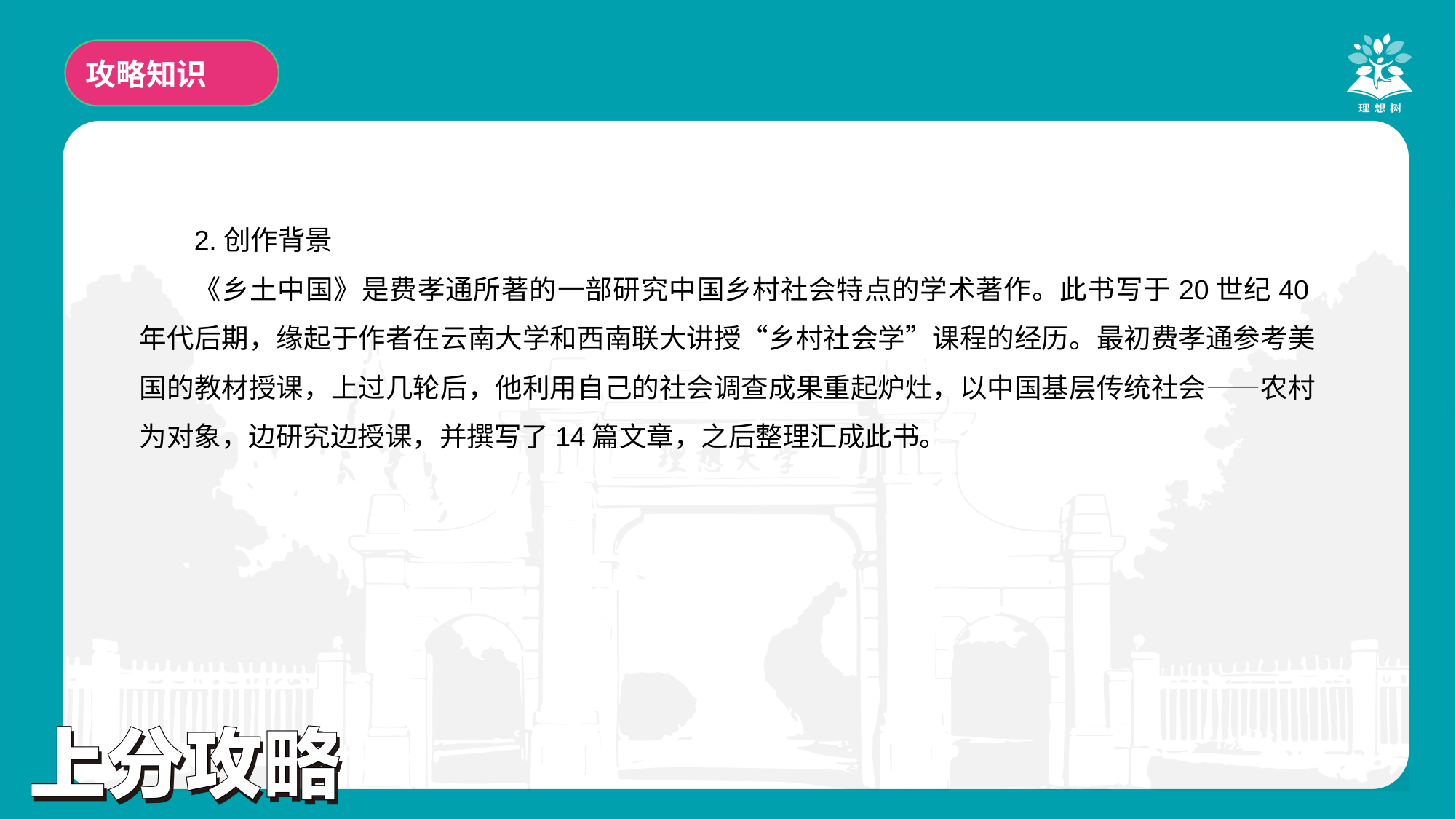

攻略知识
2.创作背景
《乡土中国》是费孝通所著的一部研究中国乡村社会特点的学术著作。此书写于20世纪40年代后期，缘起于作者在云南大学和西南联大讲授“乡村社会学”课程的经历。最初费孝通参考美国的教材授课，上过几轮后，他利用自己的社会调查成果重起炉灶，以中国基层传统社会——农村为对象，边研究边授课，并撰写了14篇文章，之后整理汇成此书。